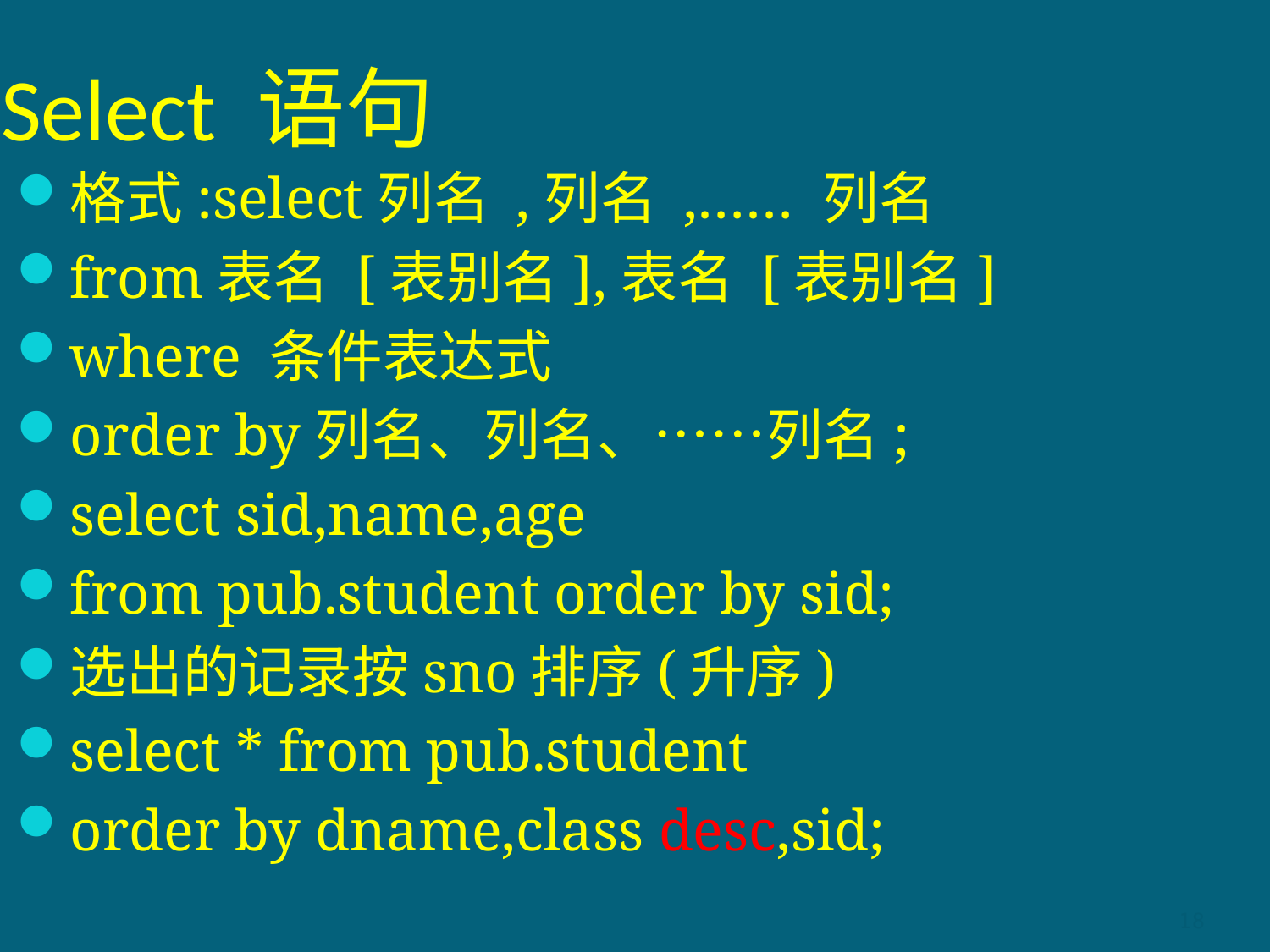

# Select 语句
格式:select列名 ,列名 ,…… 列名
from表名 [表别名],表名 [表别名]
where 条件表达式
order by列名、列名、……列名;
select sid,name,age
from pub.student order by sid;
选出的记录按sno排序(升序)
select * from pub.student
order by dname,class desc,sid;
18